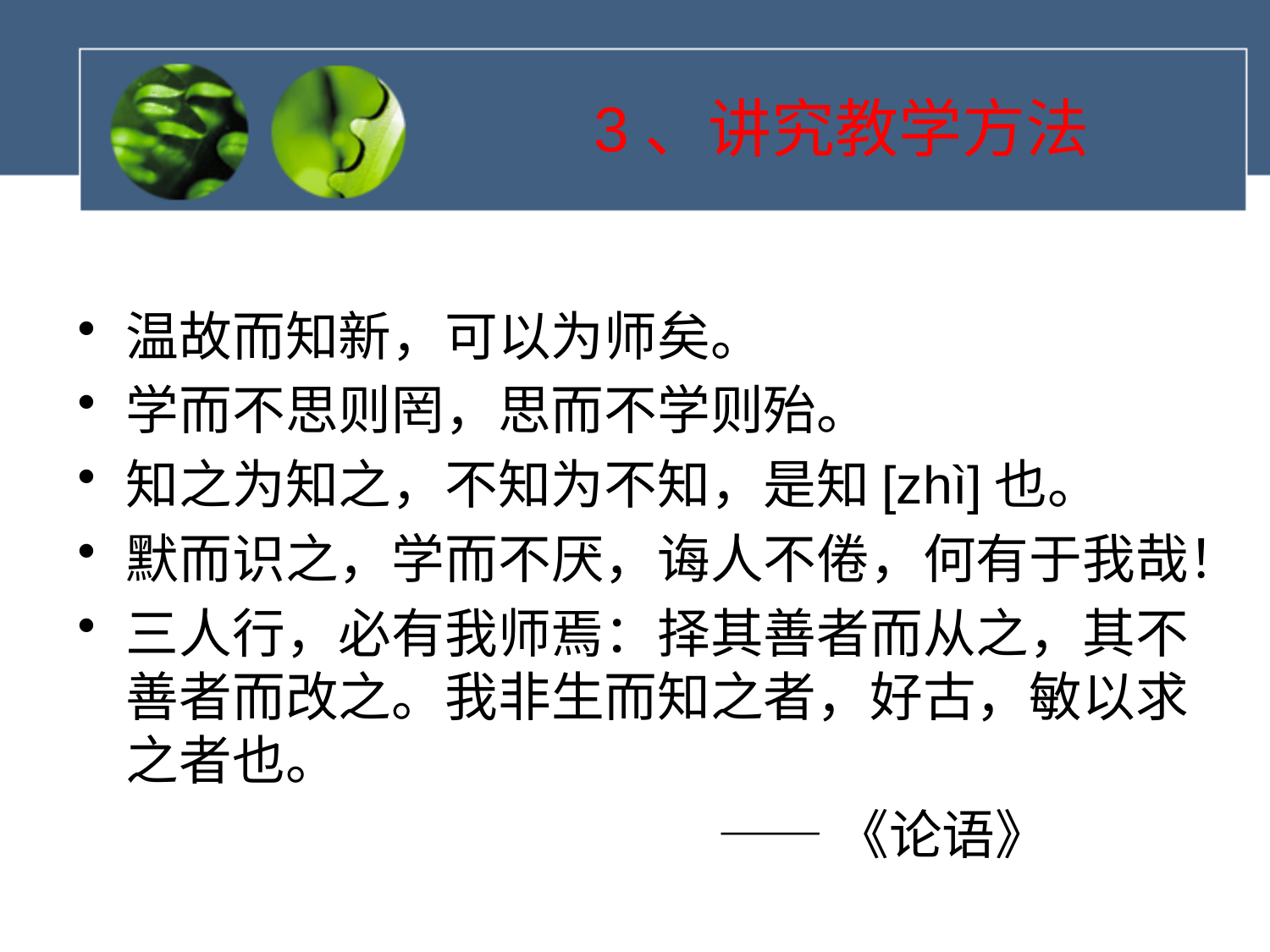

# 3、讲究教学方法
温故而知新，可以为师矣。
学而不思则罔，思而不学则殆。
知之为知之，不知为不知，是知[zhì]也。
默而识之，学而不厌，诲人不倦，何有于我哉！
三人行，必有我师焉：择其善者而从之，其不善者而改之。我非生而知之者，好古，敏以求之者也。
                                                      ——《论语》